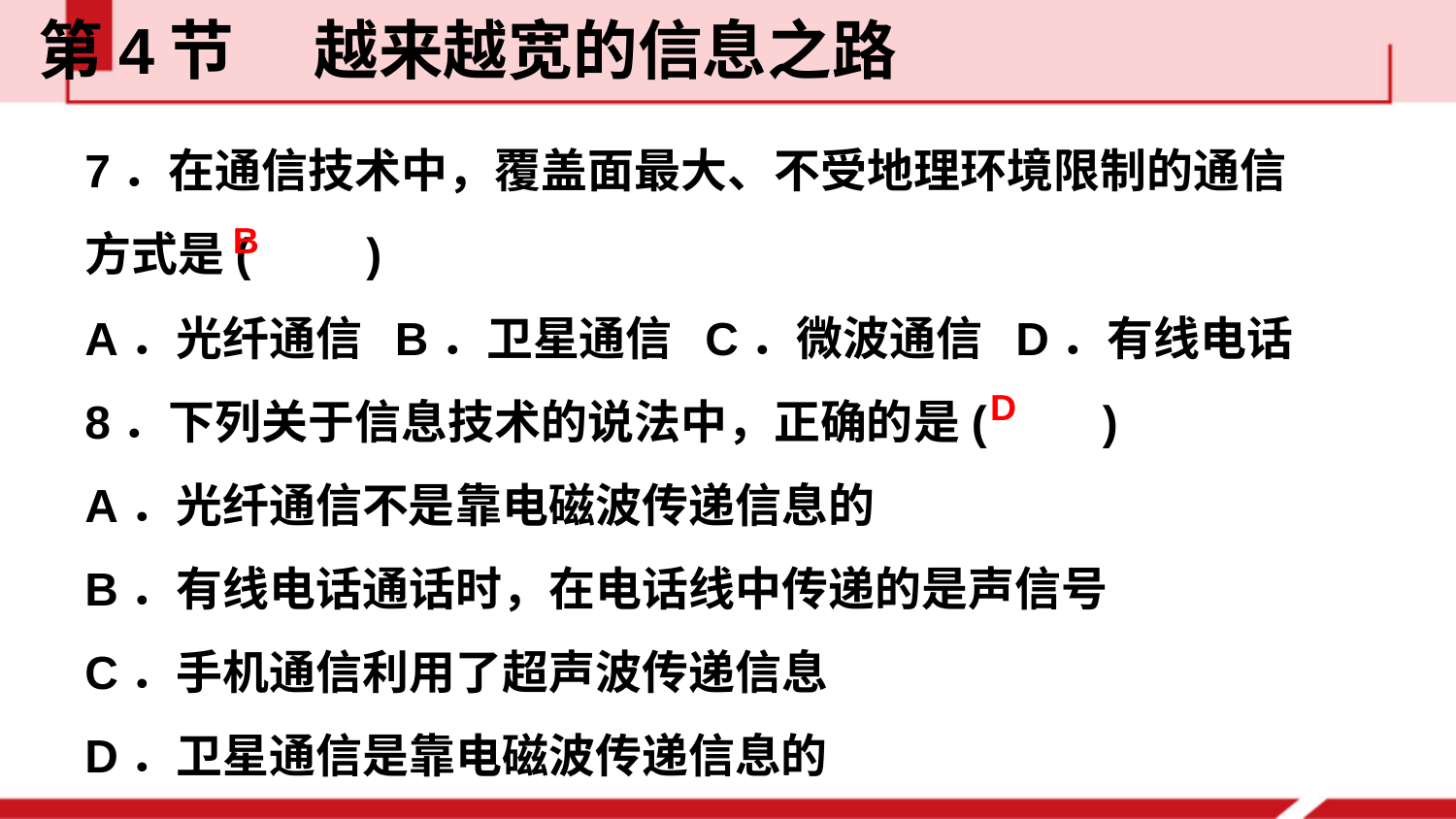

第4节  越来越宽的信息之路
7．在通信技术中，覆盖面最大、不受地理环境限制的通信方式是(　　)
A．光纤通信  B．卫星通信  C．微波通信  D．有线电话
8．下列关于信息技术的说法中，正确的是(　　)
A．光纤通信不是靠电磁波传递信息的
B．有线电话通话时，在电话线中传递的是声信号
C．手机通信利用了超声波传递信息
D．卫星通信是靠电磁波传递信息的
B
D